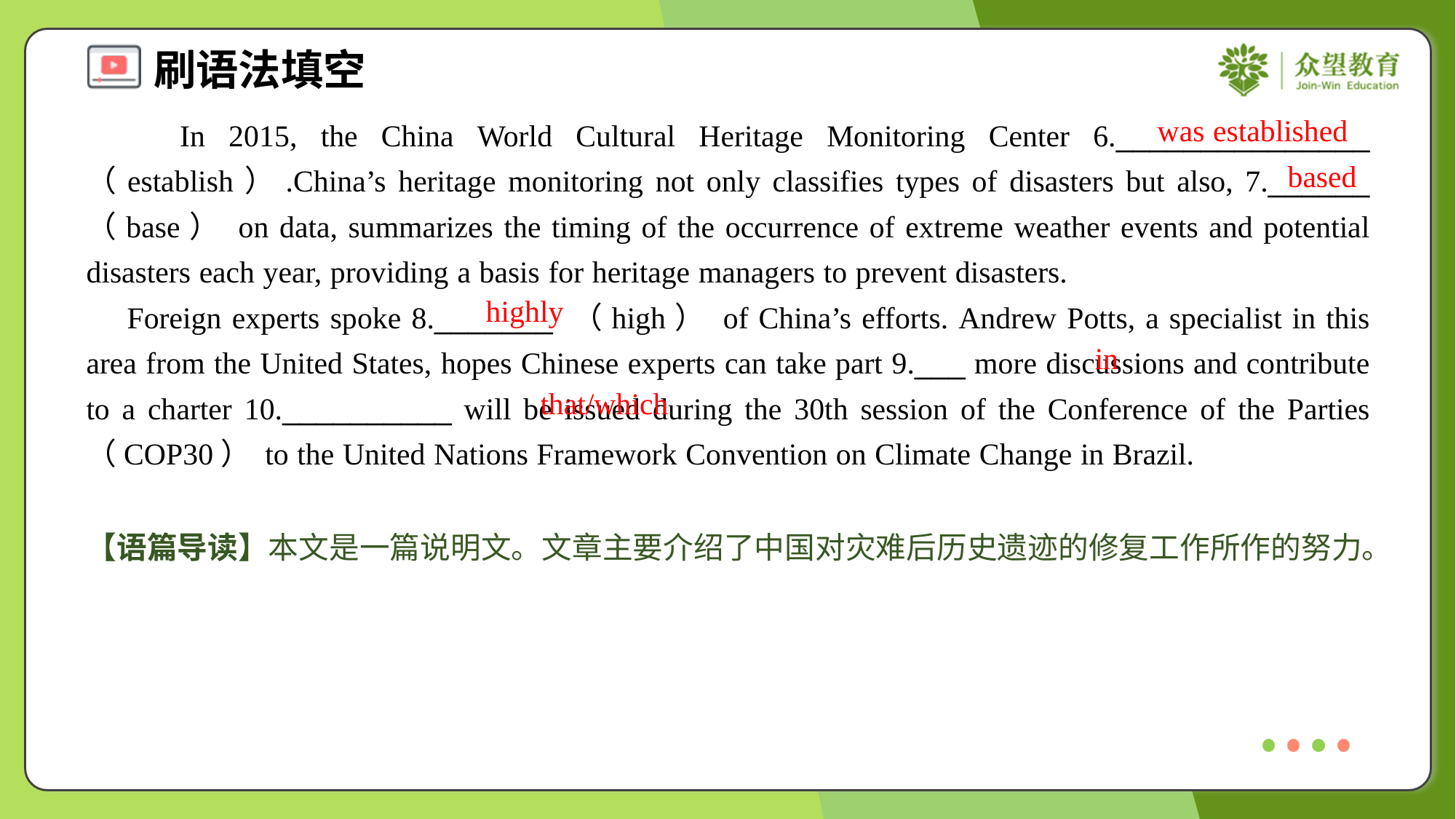

was established
    In 2015, the China World Cultural Heritage Monitoring Center 6._______________ （establish）.China’s heritage monitoring not only classifies types of disasters but also, 7.______ （base） on data, summarizes the timing of the occurrence of extreme weather events and potential disasters each year, providing a basis for heritage managers to prevent disasters.
    Foreign experts spoke 8._______ （high） of China’s efforts. Andrew Potts, a specialist in this area from the United States, hopes Chinese experts can take part 9.___ more discussions and contribute to a charter 10.__________ will be issued during the 30th session of the Conference of the Parties （COP30） to the United Nations Framework Convention on Climate Change in Brazil.
based
highly
in
that/which
【语篇导读】本文是一篇说明文。文章主要介绍了中国对灾难后历史遗迹的修复工作所作的努力。